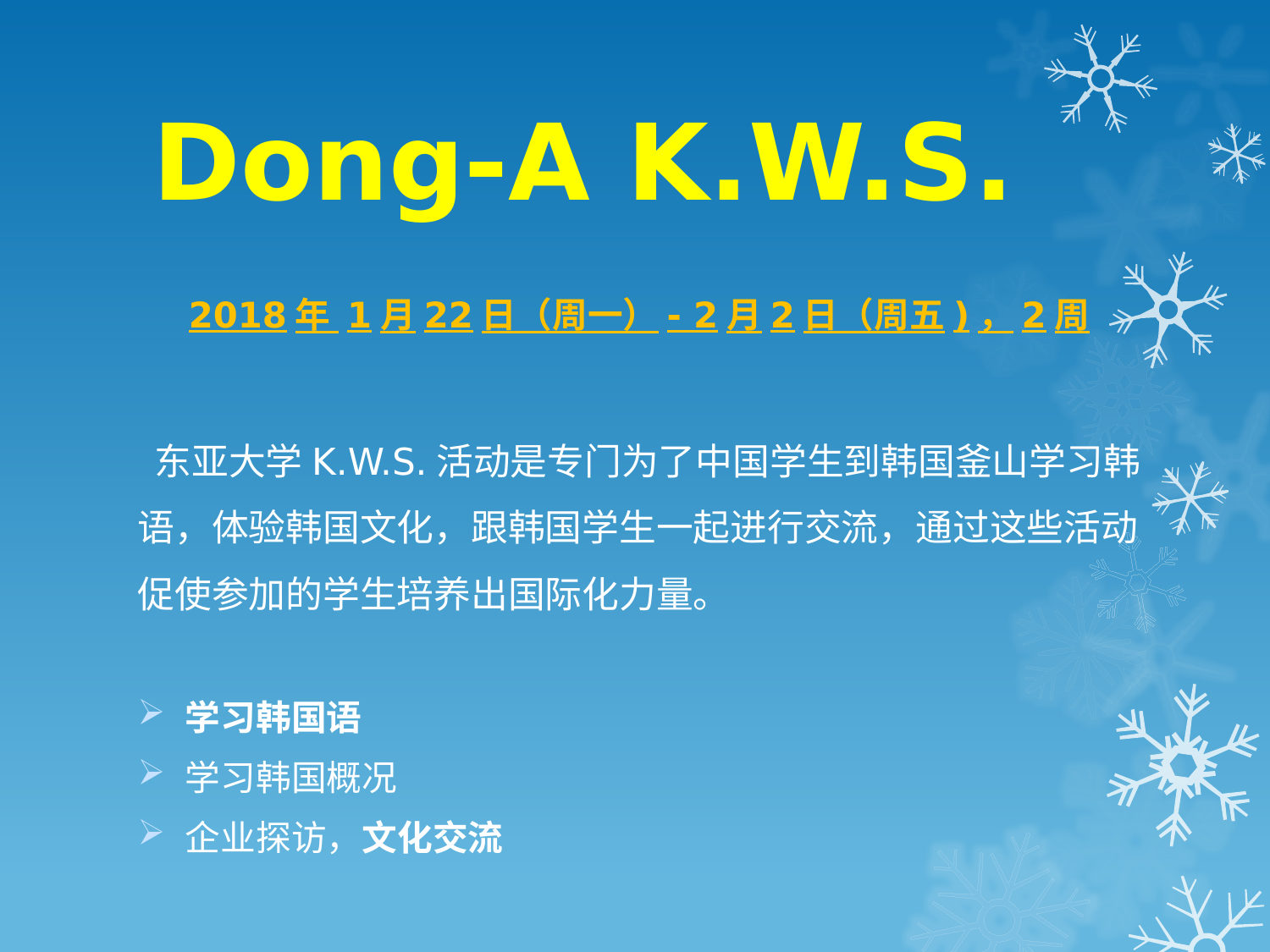

# Dong-A K.W.S.

2018年 1月22日（周一）- 2月2日（周五)，2周

 东亚大学K.W.S.活动是专门为了中国学生到韩国釜山学习韩语，体验韩国文化，跟韩国学生一起进行交流，通过这些活动促使参加的学生培养出国际化力量。

学习韩国语
学习韩国概况
企业探访，文化交流